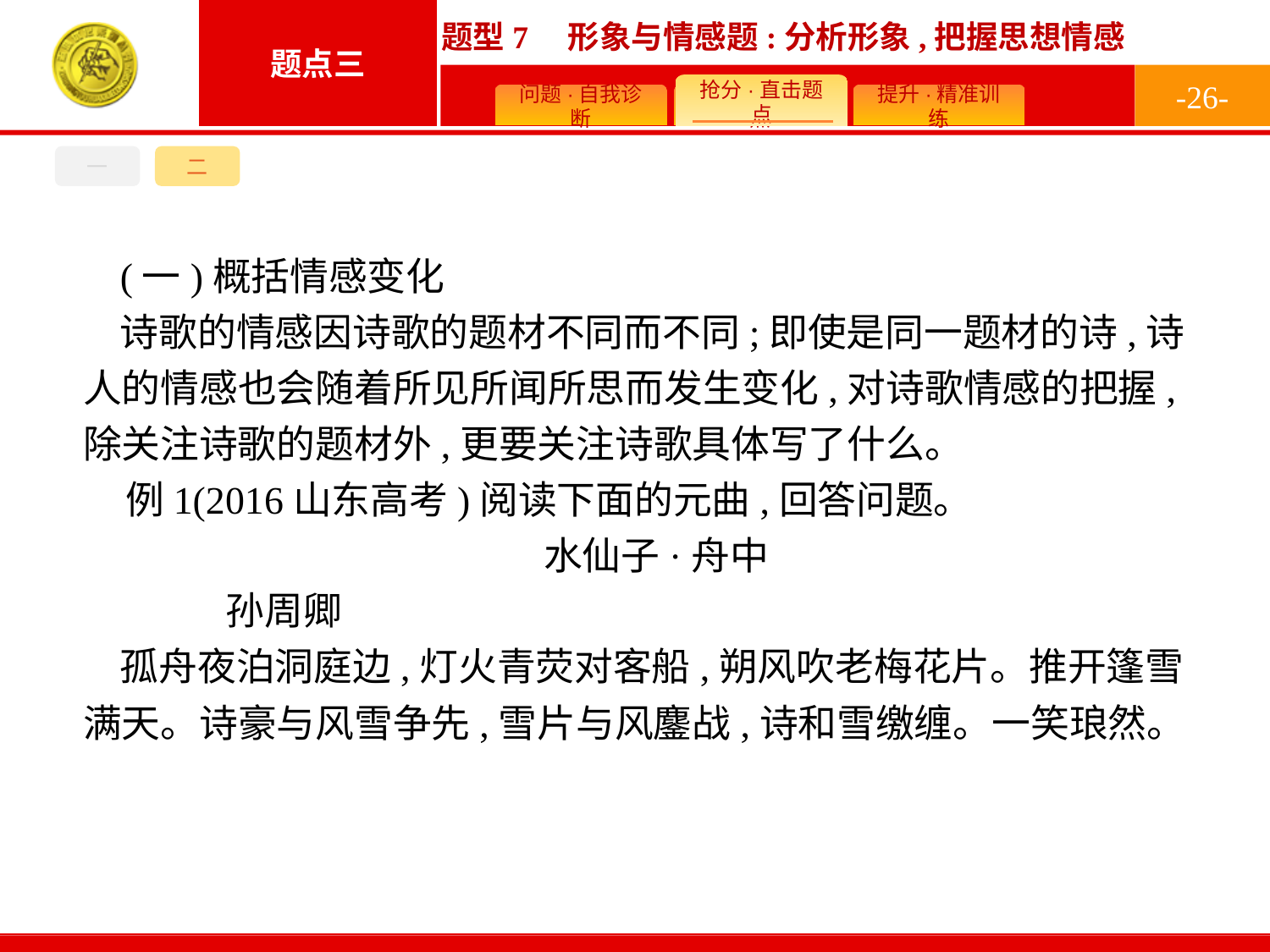

-26-
一
二
(一)概括情感变化
诗歌的情感因诗歌的题材不同而不同;即使是同一题材的诗,诗人的情感也会随着所见所闻所思而发生变化,对诗歌情感的把握,除关注诗歌的题材外,更要关注诗歌具体写了什么。
例1(2016山东高考)阅读下面的元曲,回答问题。
水仙子·舟中
	孙周卿
孤舟夜泊洞庭边,灯火青荧对客船,朔风吹老梅花片。推开篷雪满天。诗豪与风雪争先,雪片与风鏖战,诗和雪缴缠。一笑琅然。